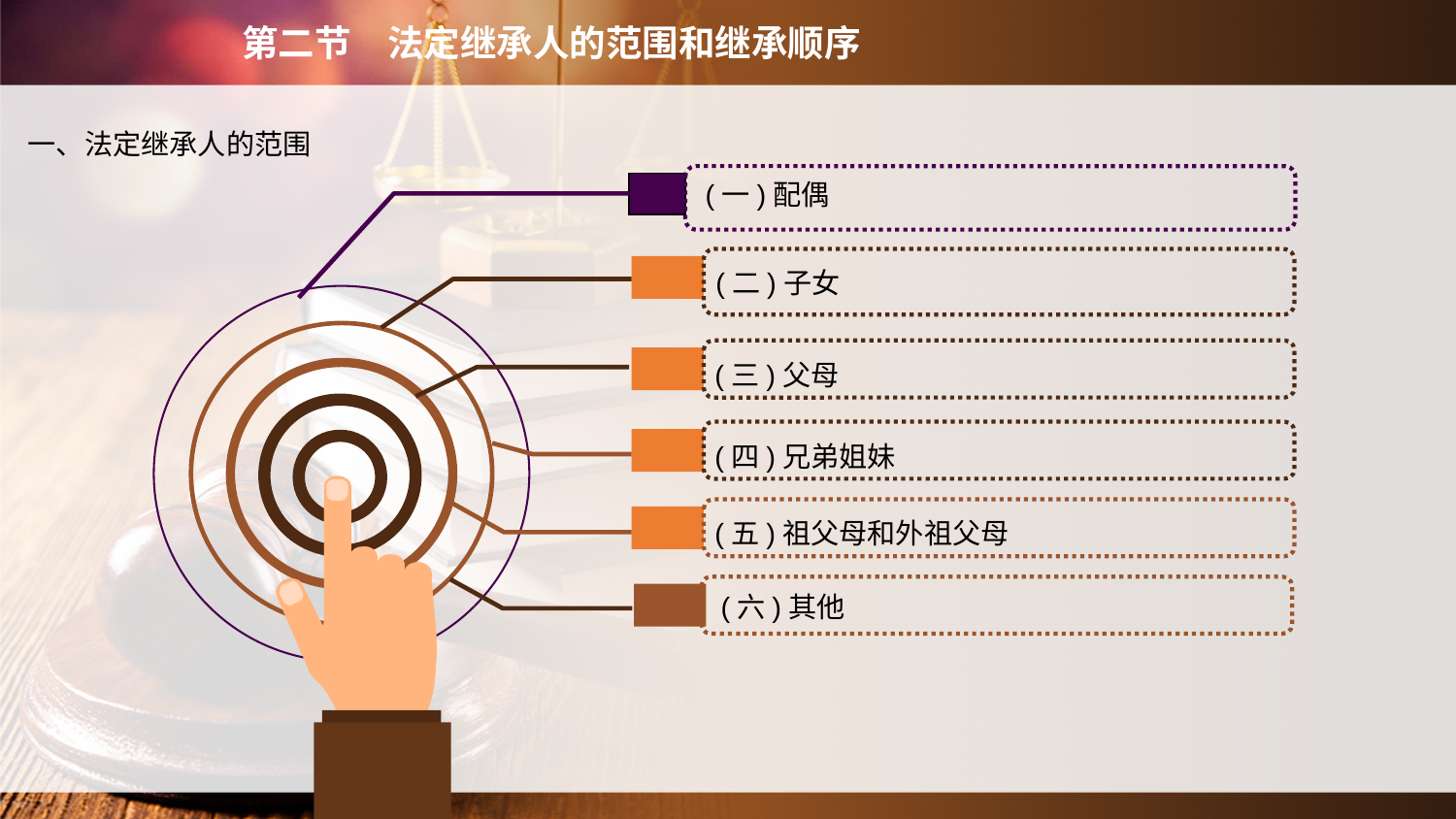

第二节　法定继承人的范围和继承顺序
一、法定继承人的范围

(一)配偶

(二)子女

(三)父母

(四)兄弟姐妹

(五)祖父母和外祖父母

(六)其他